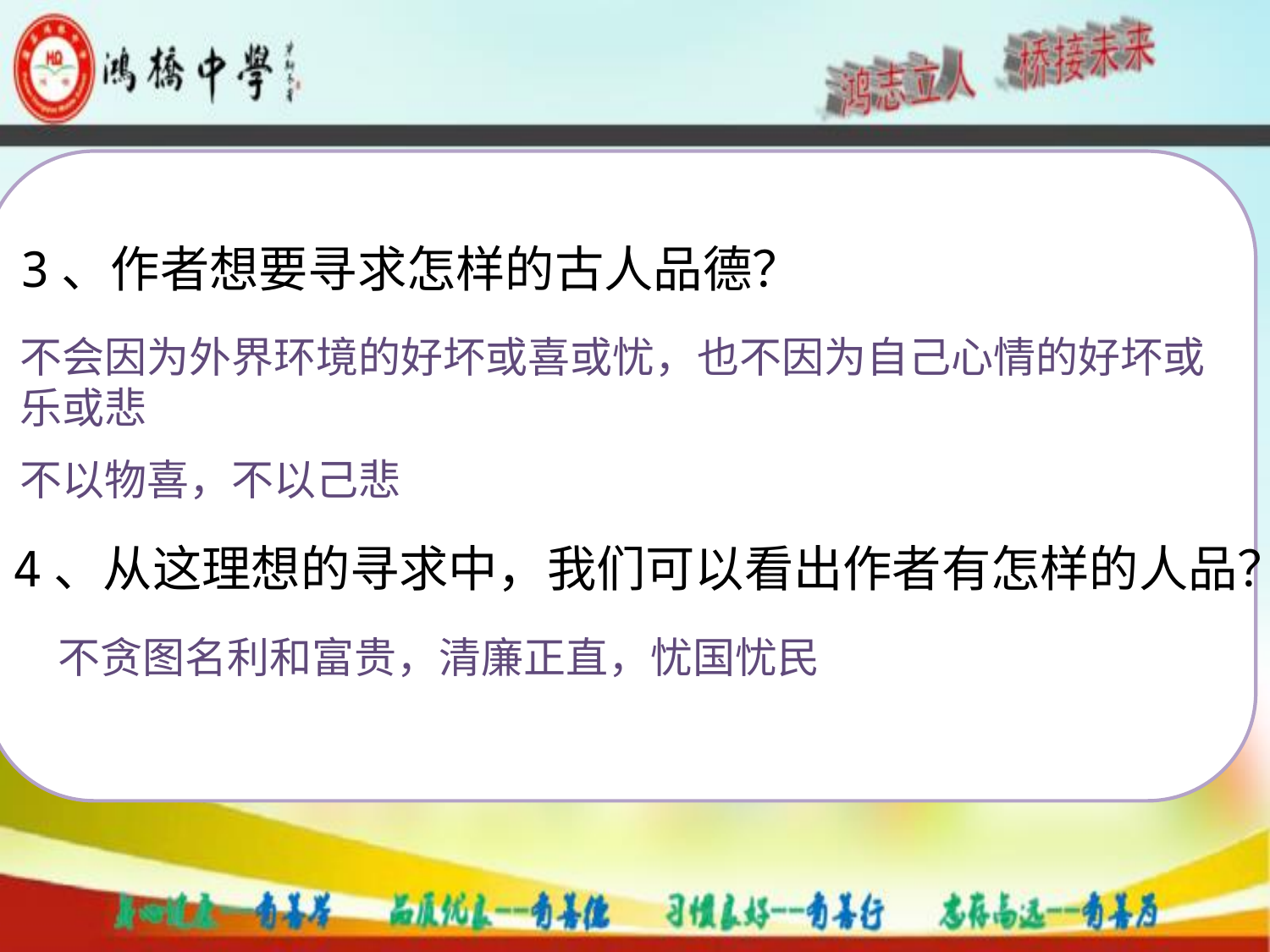

3、作者想要寻求怎样的古人品德？
不会因为外界环境的好坏或喜或忧，也不因为自己心情的好坏或乐或悲
不以物喜，不以己悲
4、从这理想的寻求中，我们可以看出作者有怎样的人品？
不贪图名利和富贵，清廉正直，忧国忧民